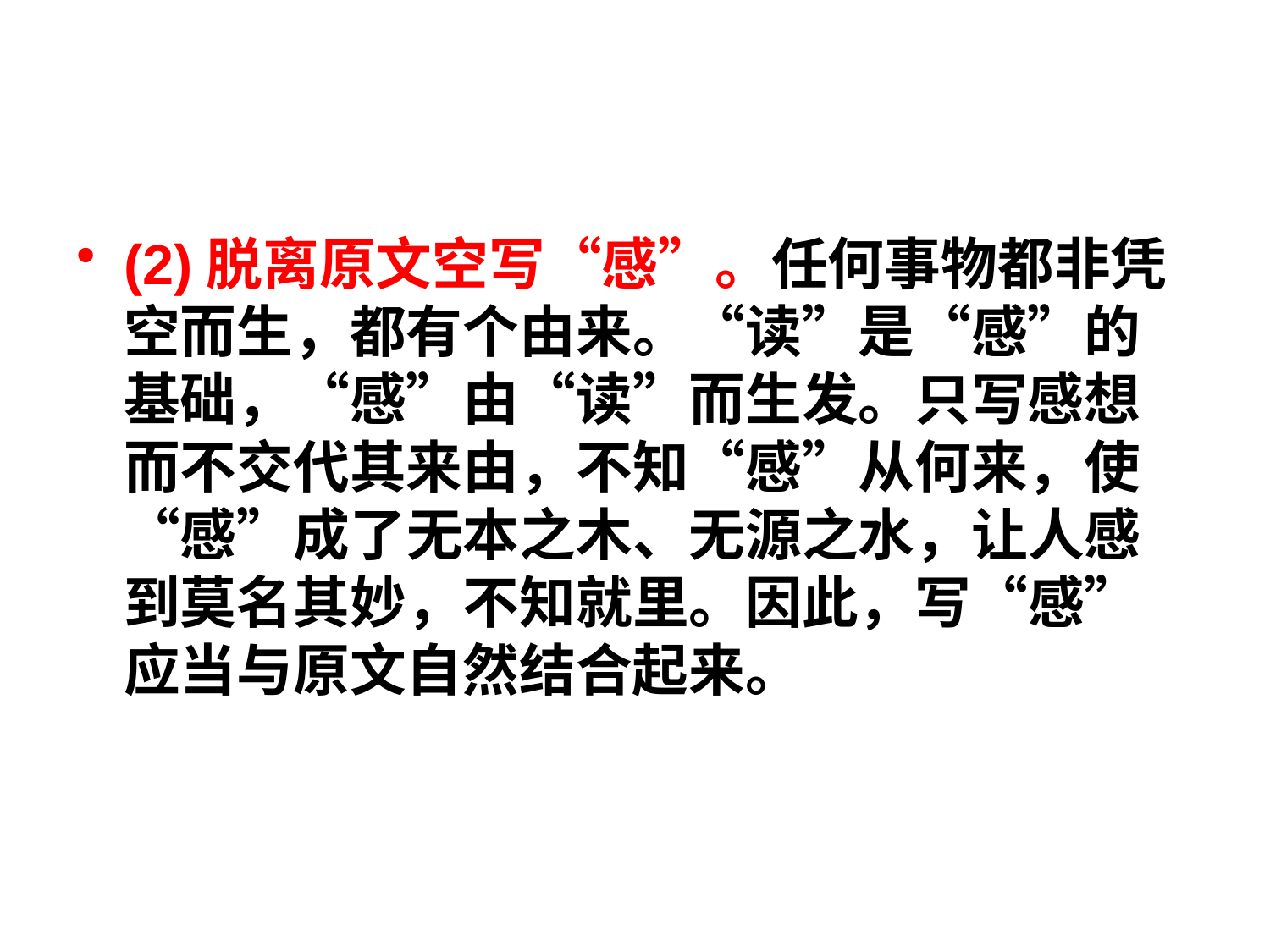

#
(2)脱离原文空写“感”。任何事物都非凭空而生，都有个由来。“读”是“感”的基础，“感”由“读”而生发。只写感想而不交代其来由，不知“感”从何来，使“感”成了无本之木、无源之水，让人感到莫名其妙，不知就里。因此，写“感”应当与原文自然结合起来。